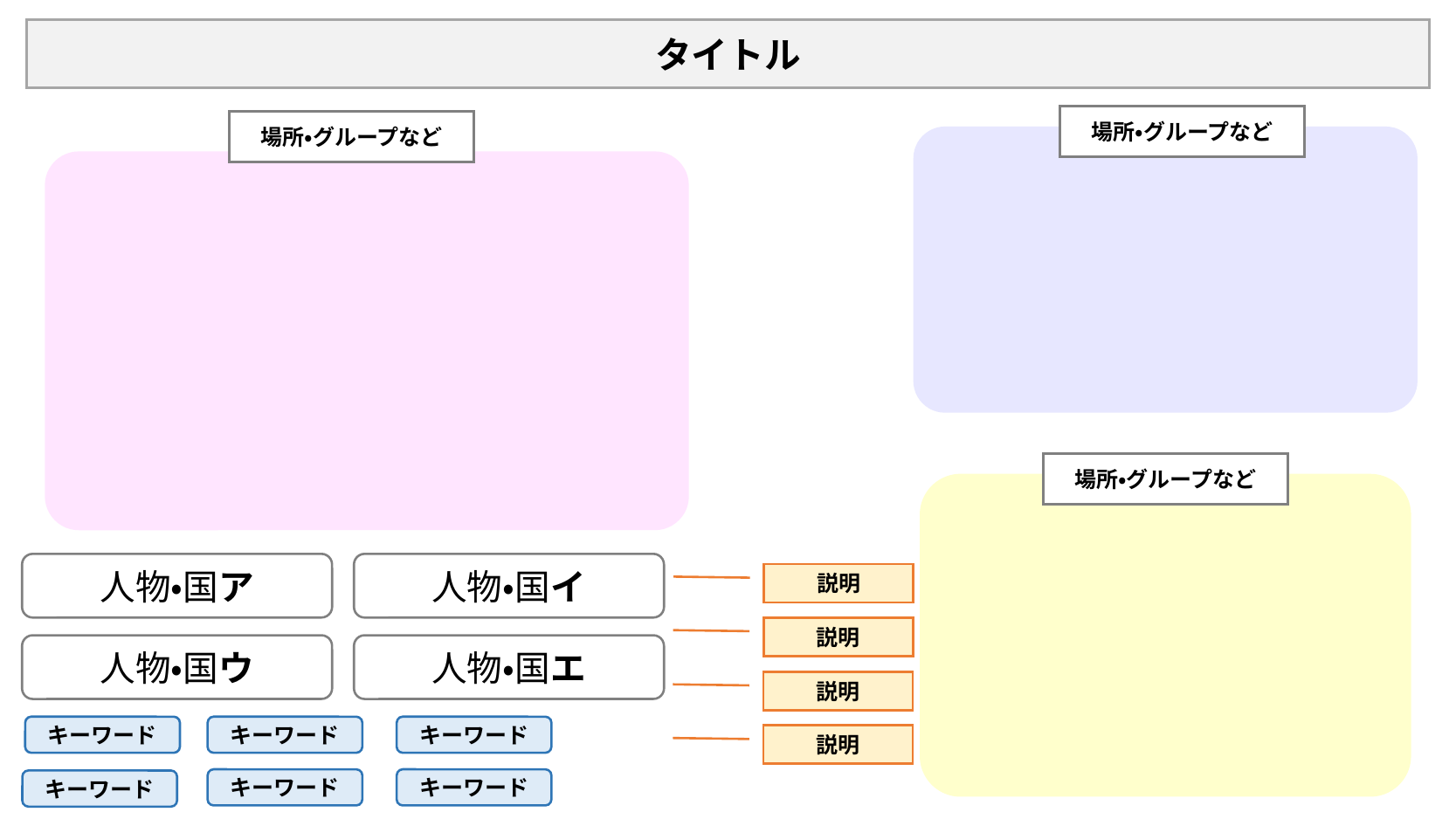

タイトル
場所・グループなど
場所・グループなど

場所・グループなど

人物・国ア
人物・国イ
説明
説明
人物・国ウ
人物・国エ
説明
キーワード
キーワード
キーワード
説明
キーワード
キーワード
キーワード